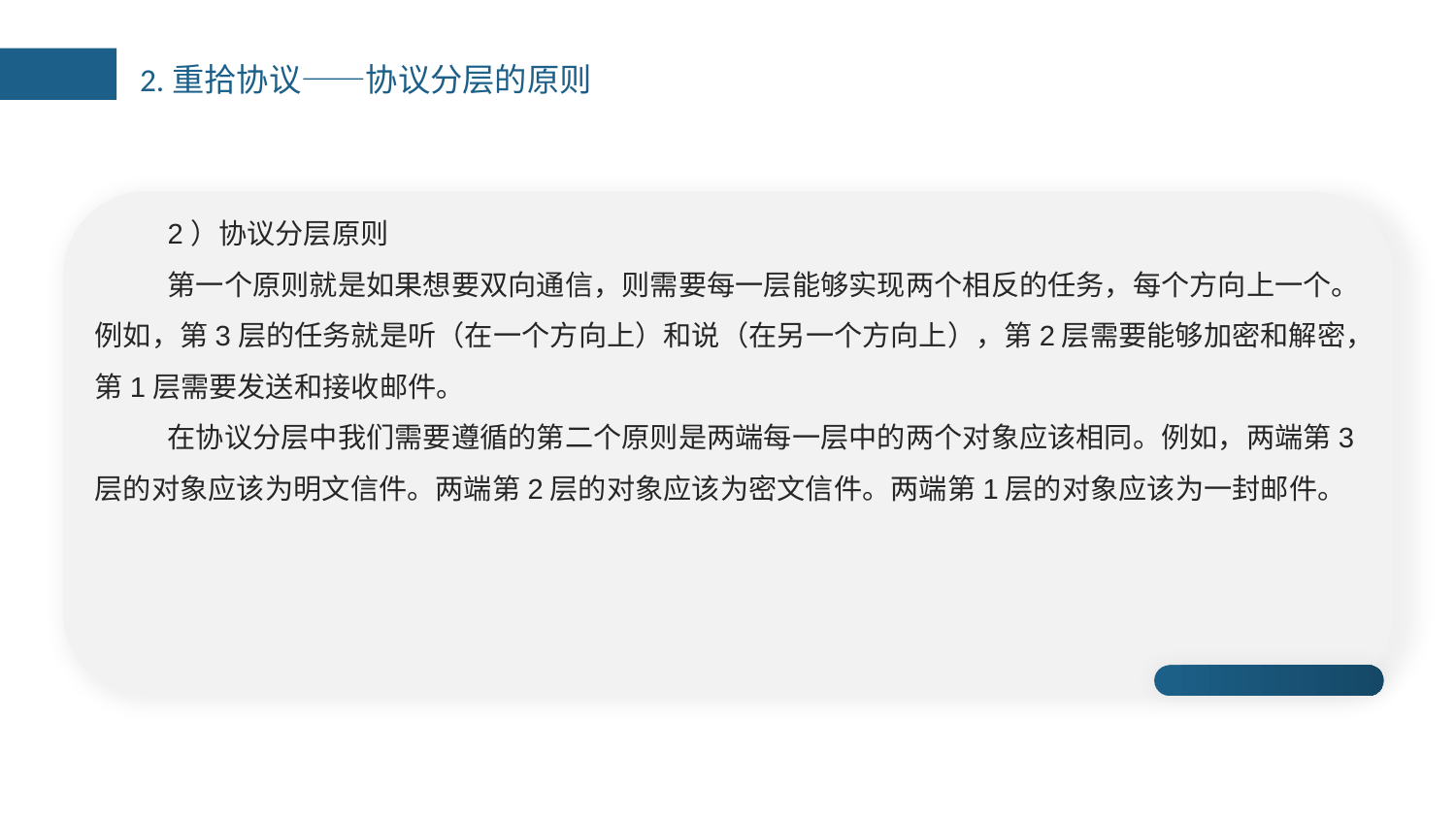

2.重拾协议——协议分层的原则

2）协议分层原则
第一个原则就是如果想要双向通信，则需要每一层能够实现两个相反的任务，每个方向上一个。例如，第3层的任务就是听（在一个方向上）和说（在另一个方向上），第2层需要能够加密和解密，第1层需要发送和接收邮件。
在协议分层中我们需要遵循的第二个原则是两端每一层中的两个对象应该相同。例如，两端第3层的对象应该为明文信件。两端第2层的对象应该为密文信件。两端第1层的对象应该为一封邮件。